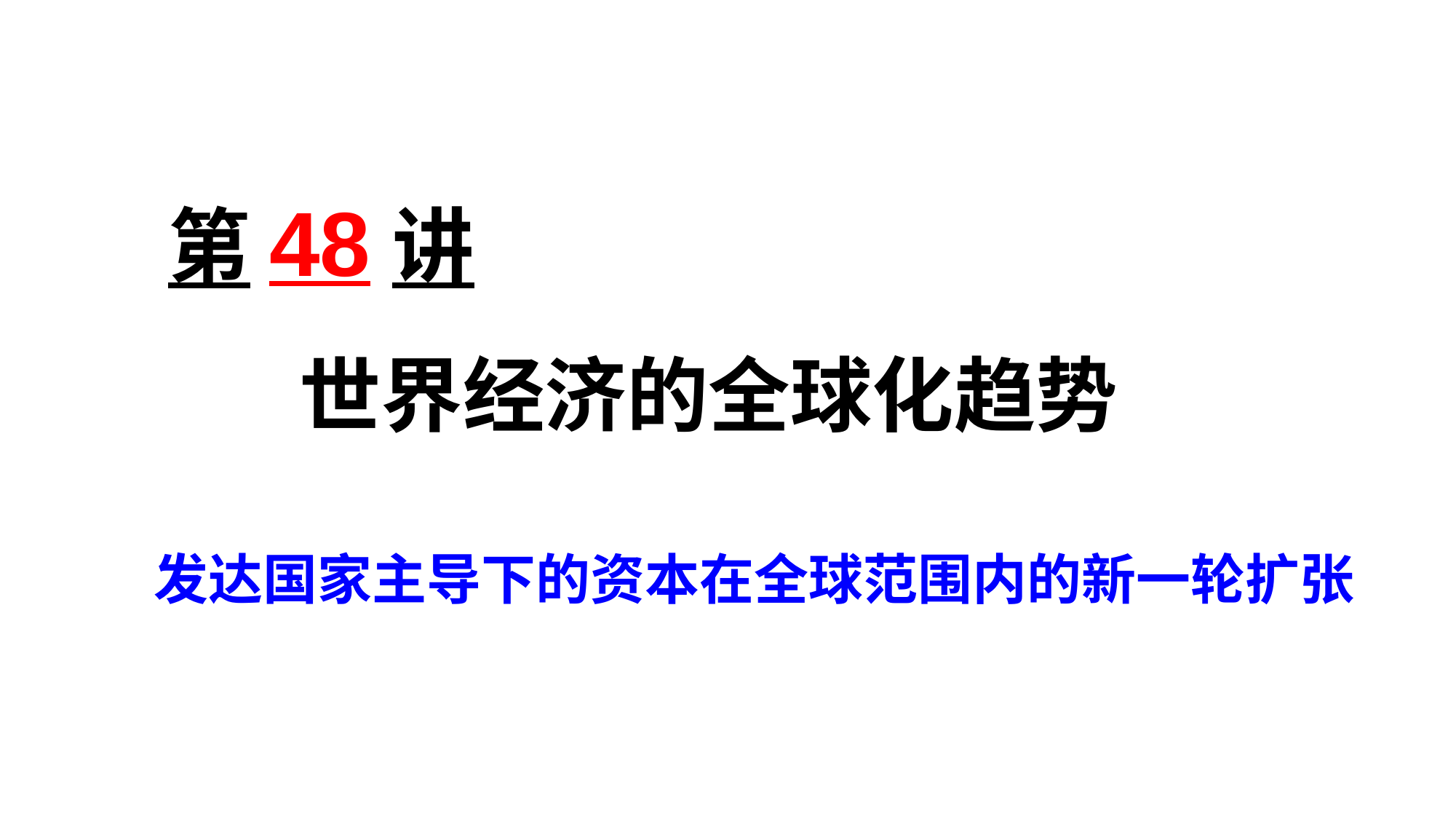

第48讲
      世界经济的全球化趋势
发达国家主导下的资本在全球范围内的新一轮扩张